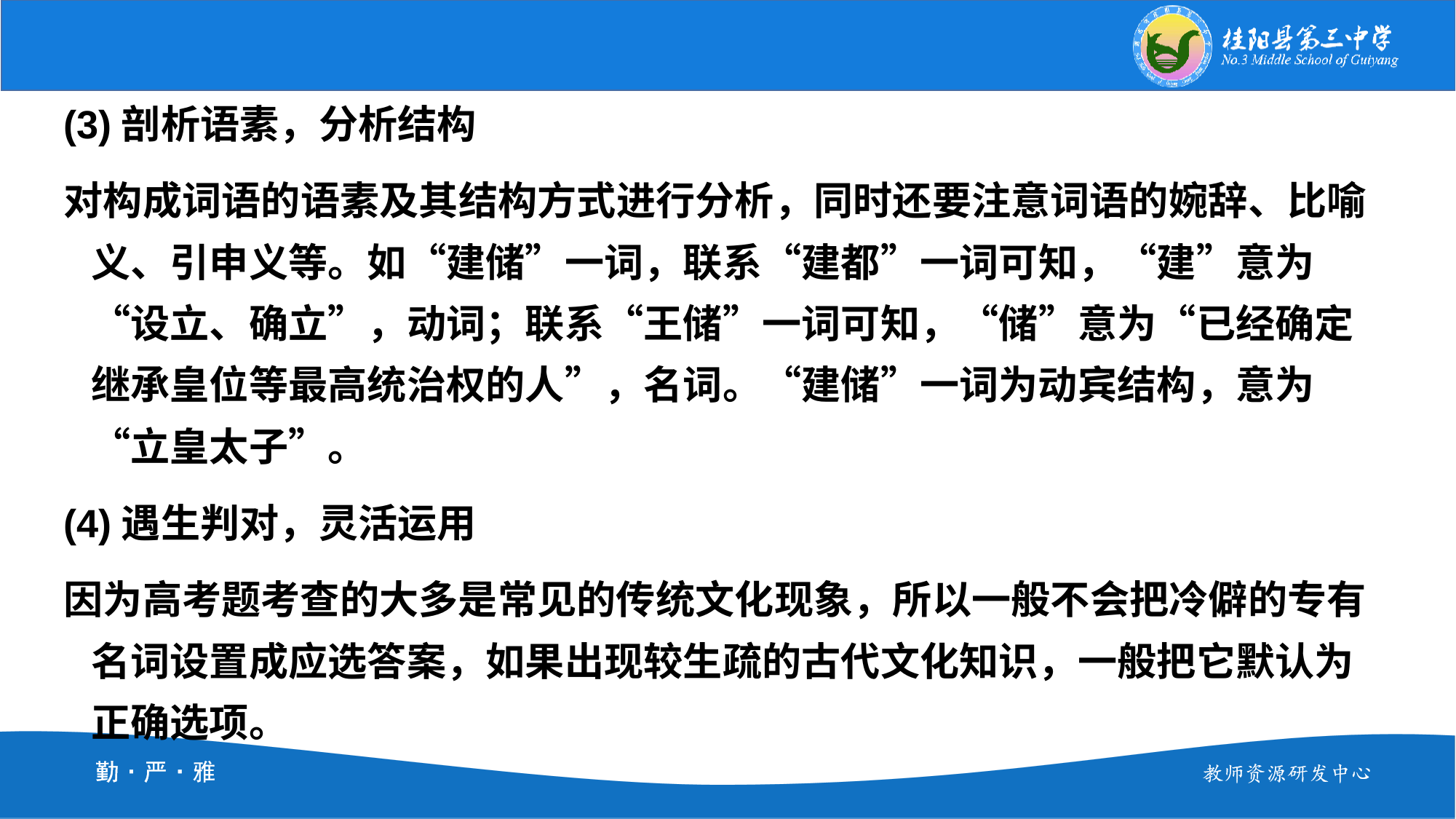

(3)剖析语素，分析结构
对构成词语的语素及其结构方式进行分析，同时还要注意词语的婉辞、比喻义、引申义等。如“建储”一词，联系“建都”一词可知，“建”意为“设立、确立”，动词；联系“王储”一词可知，“储”意为“已经确定继承皇位等最高统治权的人”，名词。“建储”一词为动宾结构，意为“立皇太子”。
(4)遇生判对，灵活运用
因为高考题考查的大多是常见的传统文化现象，所以一般不会把冷僻的专有名词设置成应选答案，如果出现较生疏的古代文化知识，一般把它默认为正确选项。